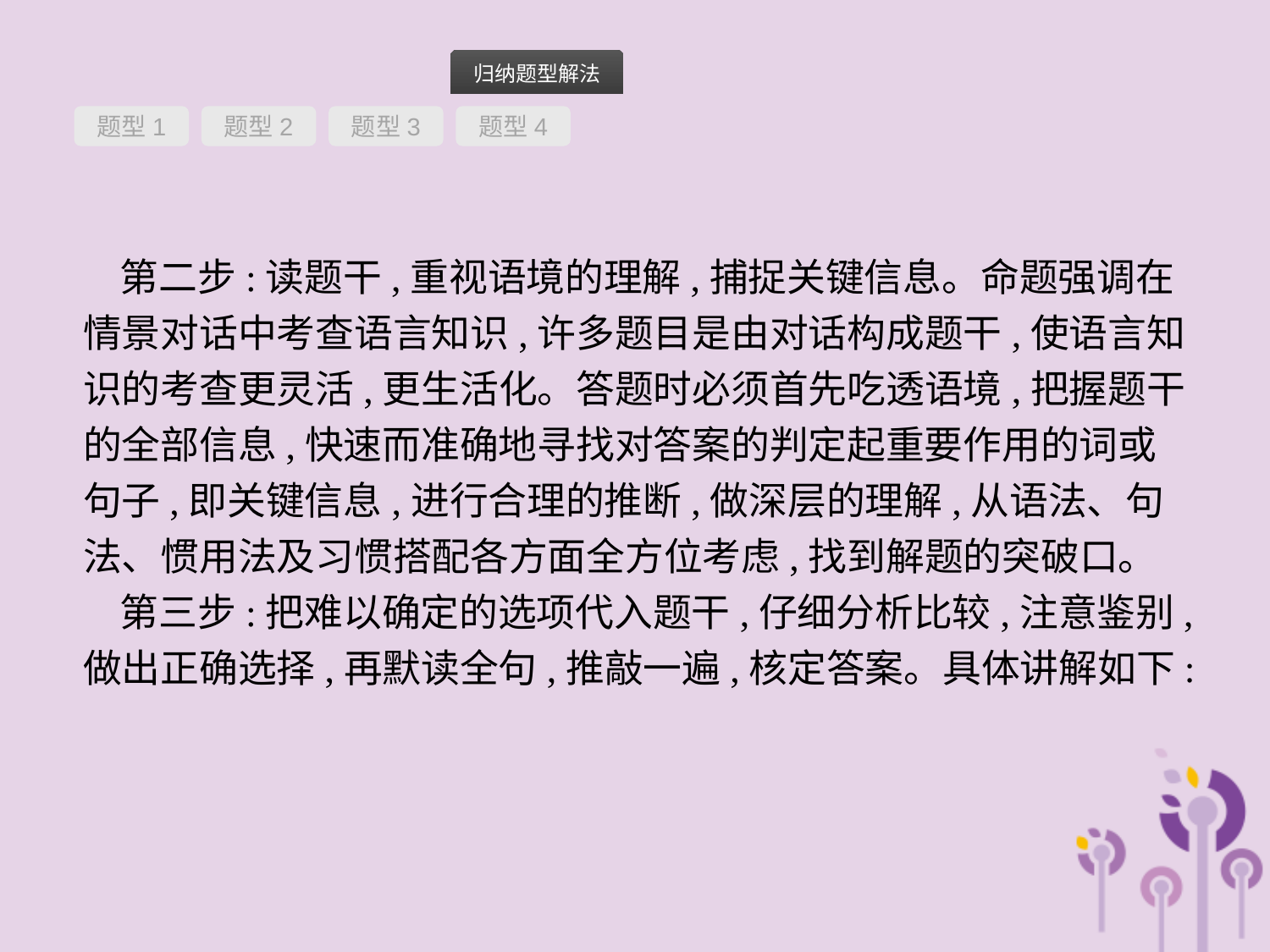

题型1
题型2
题型3
题型4
第二步:读题干,重视语境的理解,捕捉关键信息。命题强调在情景对话中考查语言知识,许多题目是由对话构成题干,使语言知识的考查更灵活,更生活化。答题时必须首先吃透语境,把握题干的全部信息,快速而准确地寻找对答案的判定起重要作用的词或句子,即关键信息,进行合理的推断,做深层的理解,从语法、句法、惯用法及习惯搭配各方面全方位考虑,找到解题的突破口。
第三步:把难以确定的选项代入题干,仔细分析比较,注意鉴别,做出正确选择,再默读全句,推敲一遍,核定答案。具体讲解如下: